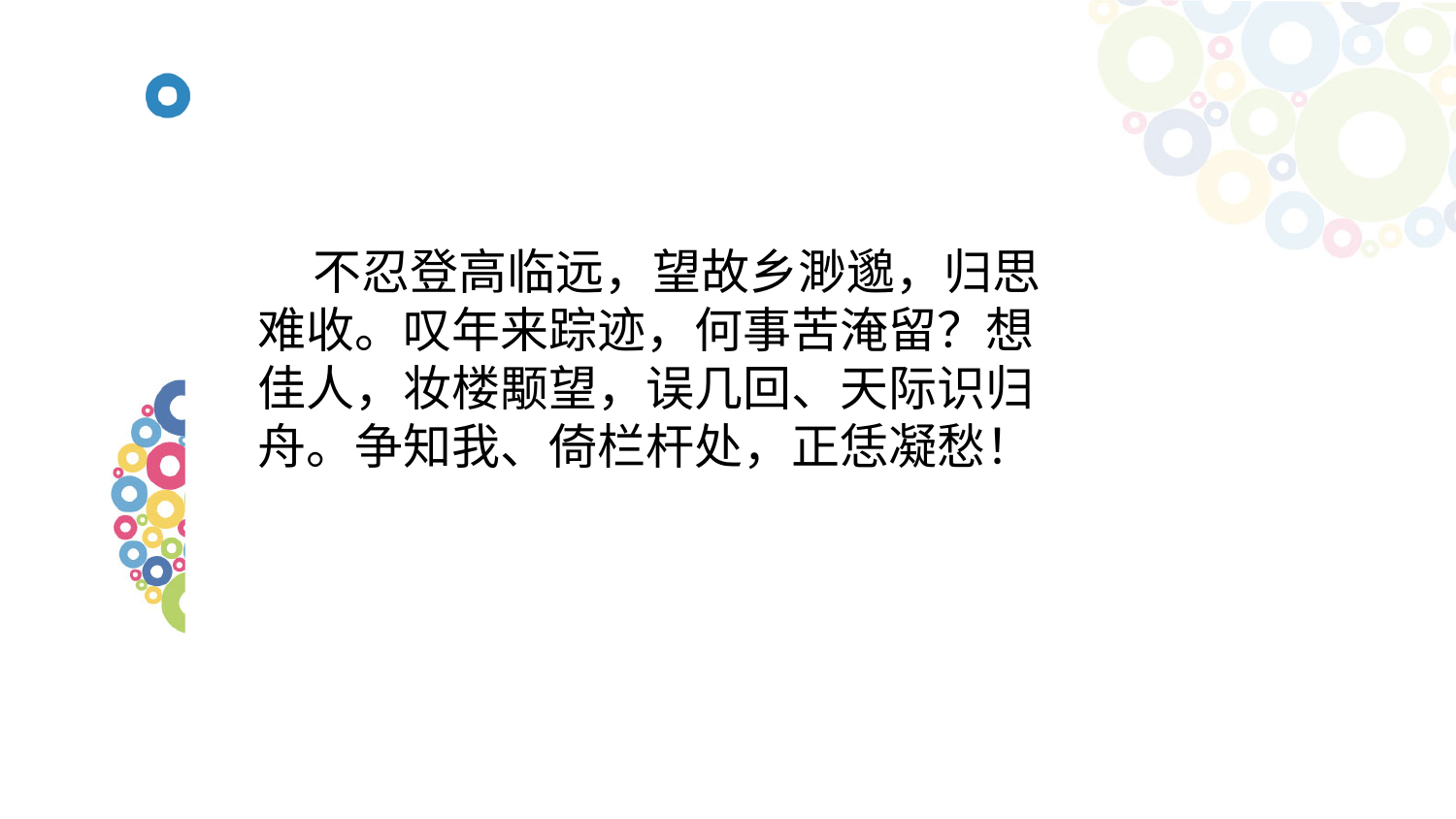

不忍登高临远，望故乡渺邈，归思难收。叹年来踪迹，何事苦淹留？想佳人，妆楼颙望，误几回、天际识归舟。争知我、倚栏杆处，正恁凝愁！